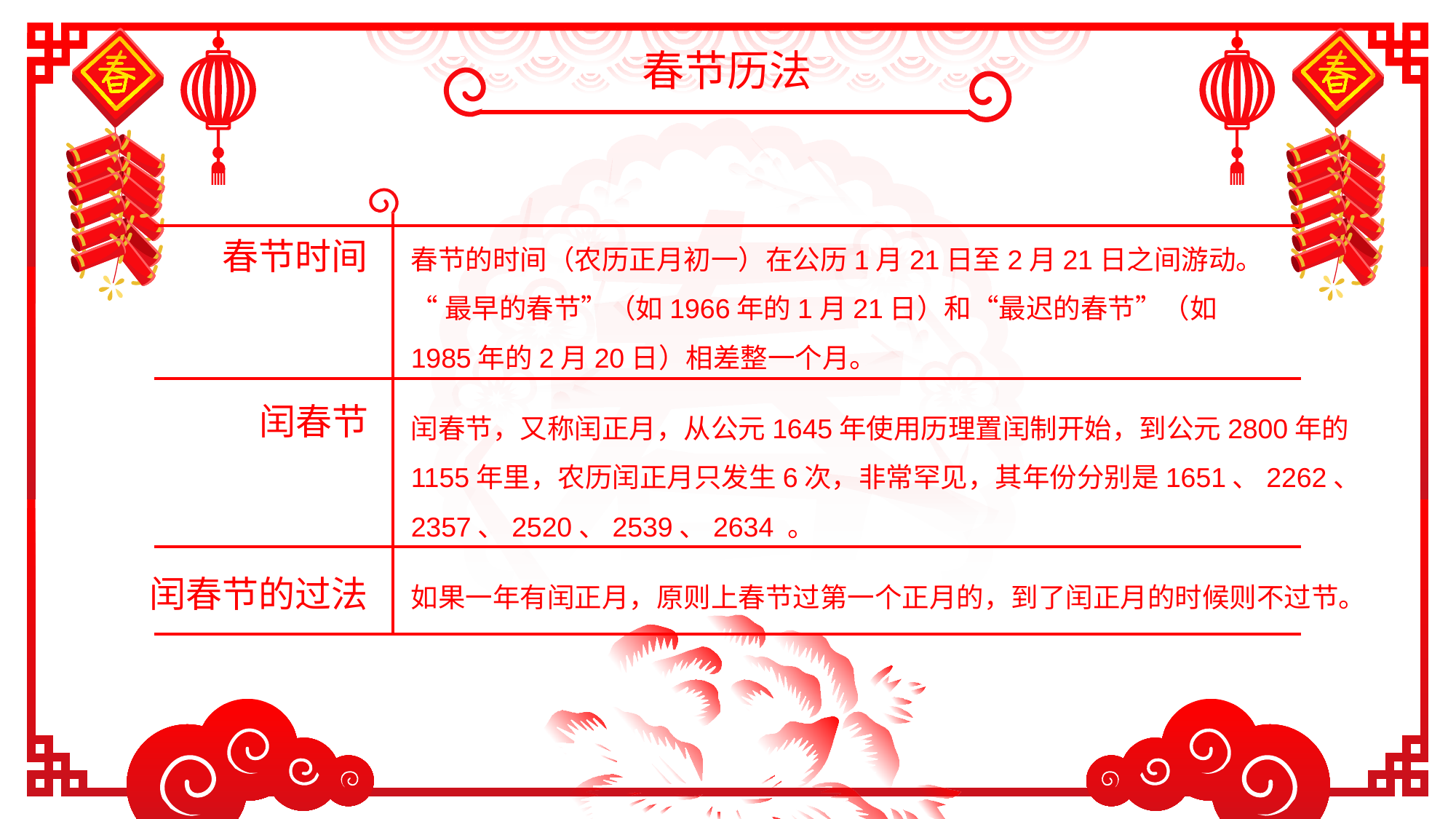

春节历法
春节的时间（农历正月初一）在公历1月21日至2月21日之间游动。
“最早的春节”（如1966年的1月21日）和“最迟的春节”（如1985年的2月20日）相差整一个月。
春节时间
闰春节，又称闰正月，从公元1645年使用历理置闰制开始，到公元2800年的1155年里，农历闰正月只发生6次，非常罕见，其年份分别是1651、2262、2357、2520、2539、2634 。
闰春节

如果一年有闰正月，原则上春节过第一个正月的，到了闰正月的时候则不过节。
闰春节的过法